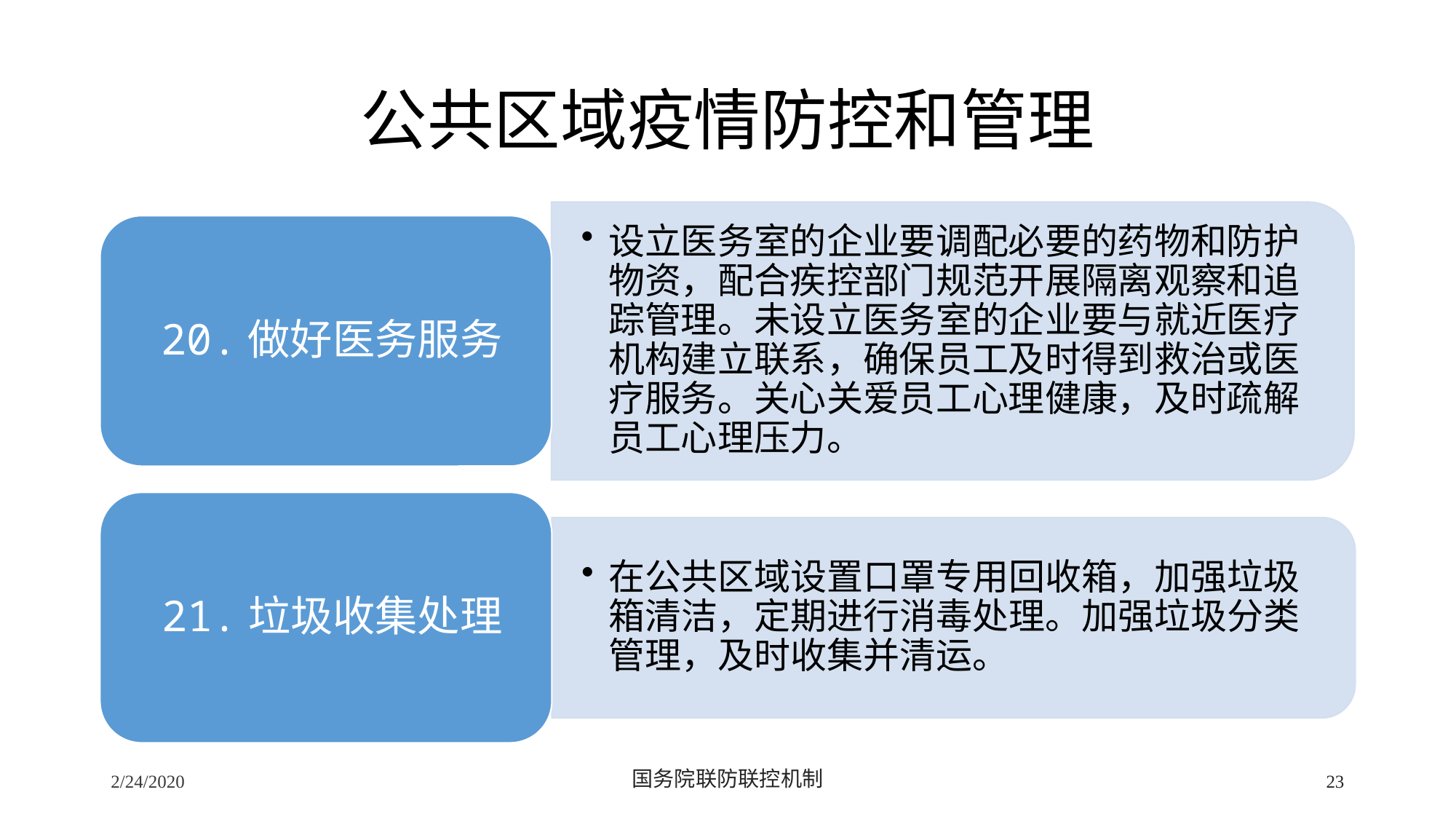

# 公共区域疫情防控和管理
设立医务室的企业要调配必要的药物和防护物资，配合疾控部门规范开展隔离观察和追踪管理。未设立医务室的企业要与就近医疗机构建立联系，确保员工及时得到救治或医疗服务。关心关爱员工心理健康，及时疏解员工心理压力。
20.做好医务服务
在公共区域设置口罩专用回收箱，加强垃圾箱清洁，定期进行消毒处理。加强垃圾分类管理，及时收集并清运。
21.垃圾收集处理
2/24/2020
国务院联防联控机制
23